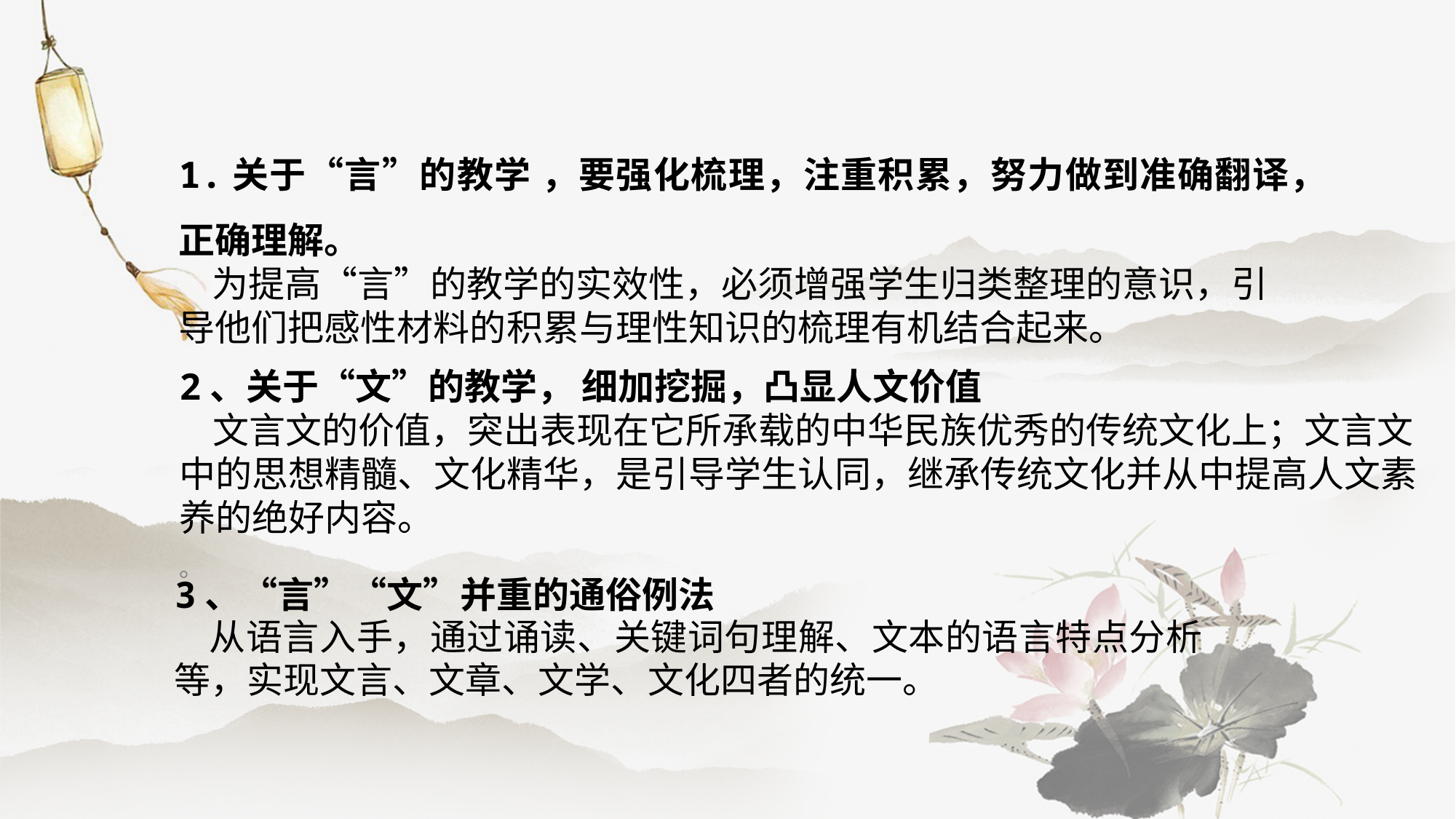

1.关于“言”的教学 ，要强化梳理，注重积累，努力做到准确翻译，正确理解。
   为提高“言”的教学的实效性，必须增强学生归类整理的意识，引导他们把感性材料的积累与理性知识的梳理有机结合起来。
2、关于“文”的教学， 细加挖掘，凸显人文价值
   文言文的价值，突出表现在它所承载的中华民族优秀的传统文化上；文言文中的思想精髓、文化精华，是引导学生认同，继承传统文化并从中提高人文素养的绝好内容。
。
3、“言”“文”并重的通俗例法
   从语言入手，通过诵读、关键词句理解、文本的语言特点分析等，实现文言、文章、文学、文化四者的统一。